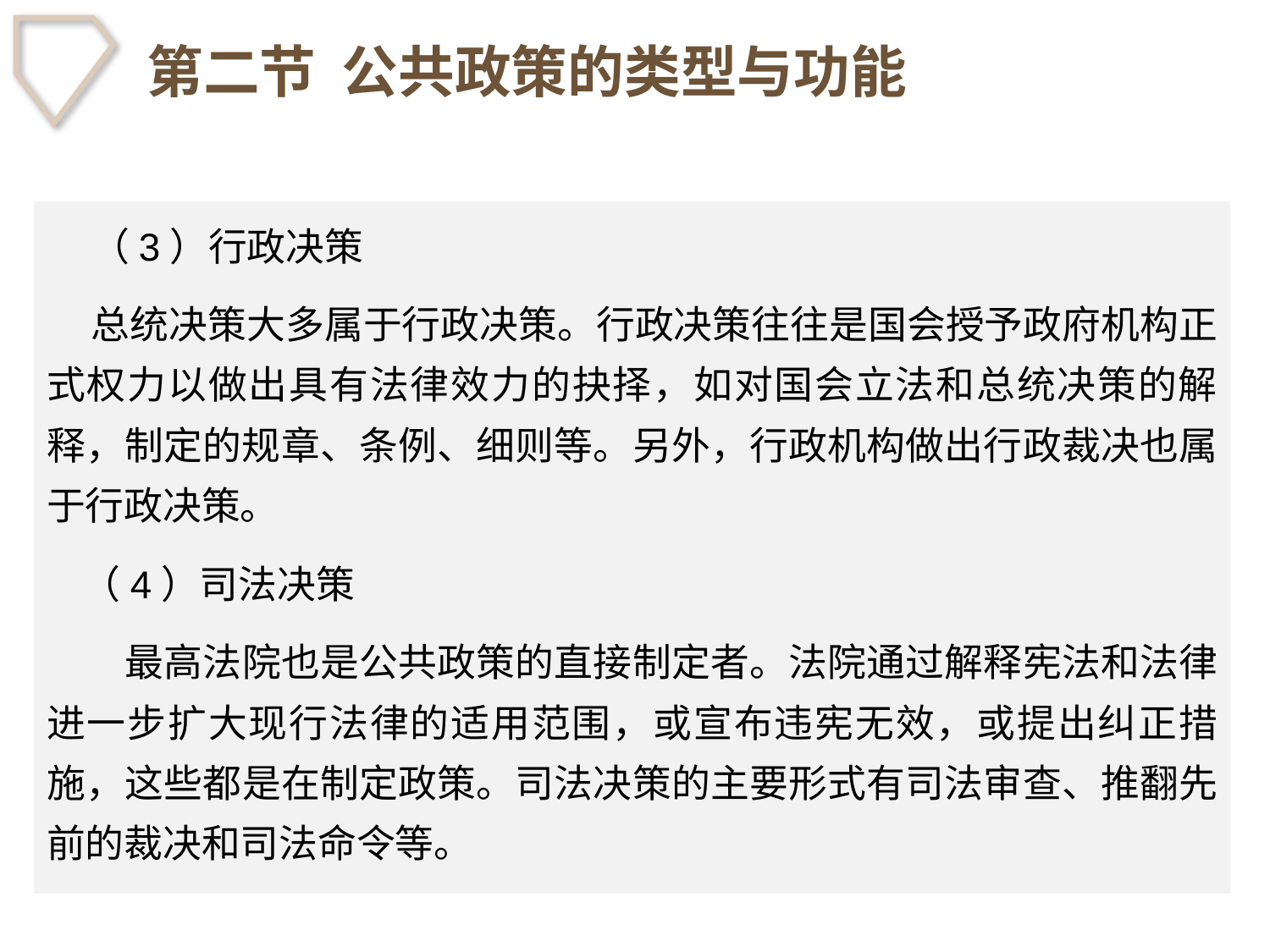

# 第二节  公共政策的类型与功能
    （3）行政决策
    总统决策大多属于行政决策。行政决策往往是国会授予政府机构正式权力以做出具有法律效力的抉择，如对国会立法和总统决策的解释，制定的规章、条例、细则等。另外，行政机构做出行政裁决也属于行政决策。
   （4）司法决策
　　最高法院也是公共政策的直接制定者。法院通过解释宪法和法律进一步扩大现行法律的适用范围，或宣布违宪无效，或提出纠正措施，这些都是在制定政策。司法决策的主要形式有司法审查、推翻先前的裁决和司法命令等。